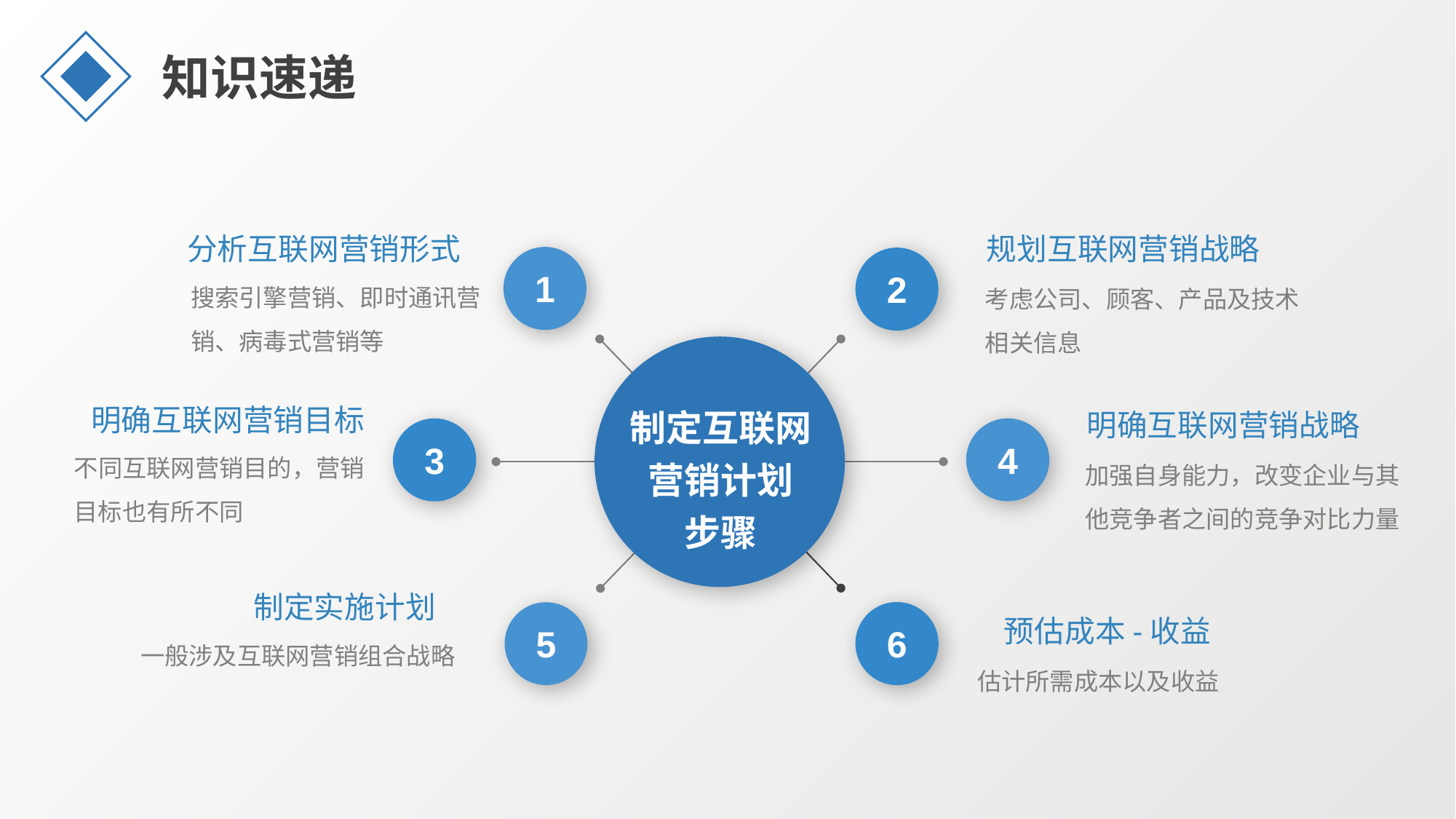

知识速递
分析互联网营销形式
规划互联网营销战略

1
2
搜索引擎营销、即时通讯营销、病毒式营销等
考虑公司、顾客、产品及技术相关信息

制定互联网营销计划
步骤
明确互联网营销目标
明确互联网营销战略

3
4
不同互联网营销目的，营销目标也有所不同
加强自身能力，改变企业与其他竞争者之间的竞争对比力量
制定实施计划

预估成本-收益
5
6
一般涉及互联网营销组合战略
估计所需成本以及收益